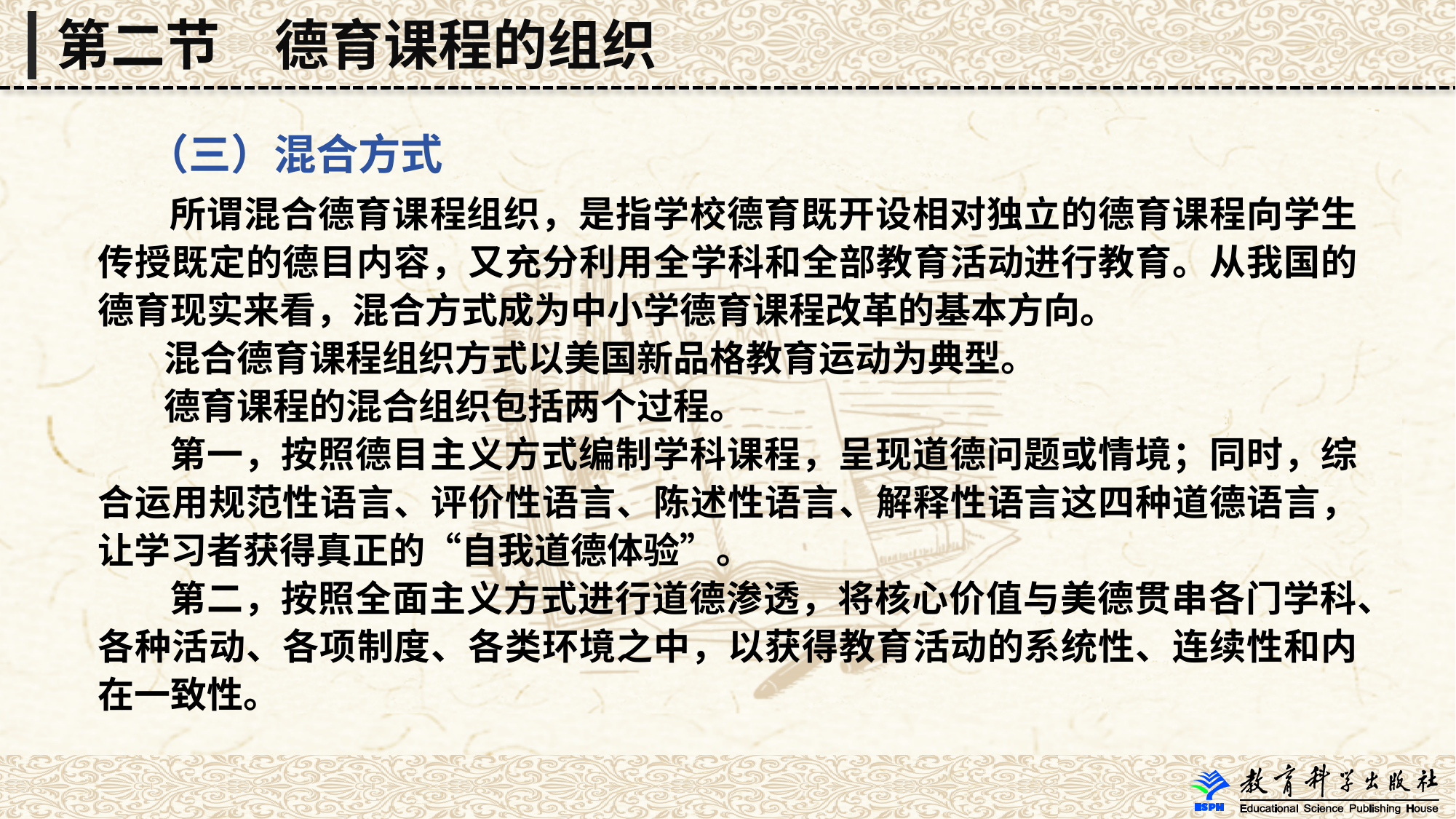

第二节　德育课程的组织
      （三）混合方式

       所谓混合德育课程组织，是指学校德育既开设相对独立的德育课程向学生传授既定的德目内容，又充分利用全学科和全部教育活动进行教育。从我国的德育现实来看，混合方式成为中小学德育课程改革的基本方向。
       混合德育课程组织方式以美国新品格教育运动为典型。
       德育课程的混合组织包括两个过程。
       第一，按照德目主义方式编制学科课程，呈现道德问题或情境；同时，综合运用规范性语言、评价性语言、陈述性语言、解释性语言这四种道德语言，让学习者获得真正的“自我道德体验”。
       第二，按照全面主义方式进行道德渗透，将核心价值与美德贯串各门学科、各种活动、各项制度、各类环境之中，以获得教育活动的系统性、连续性和内在一致性。